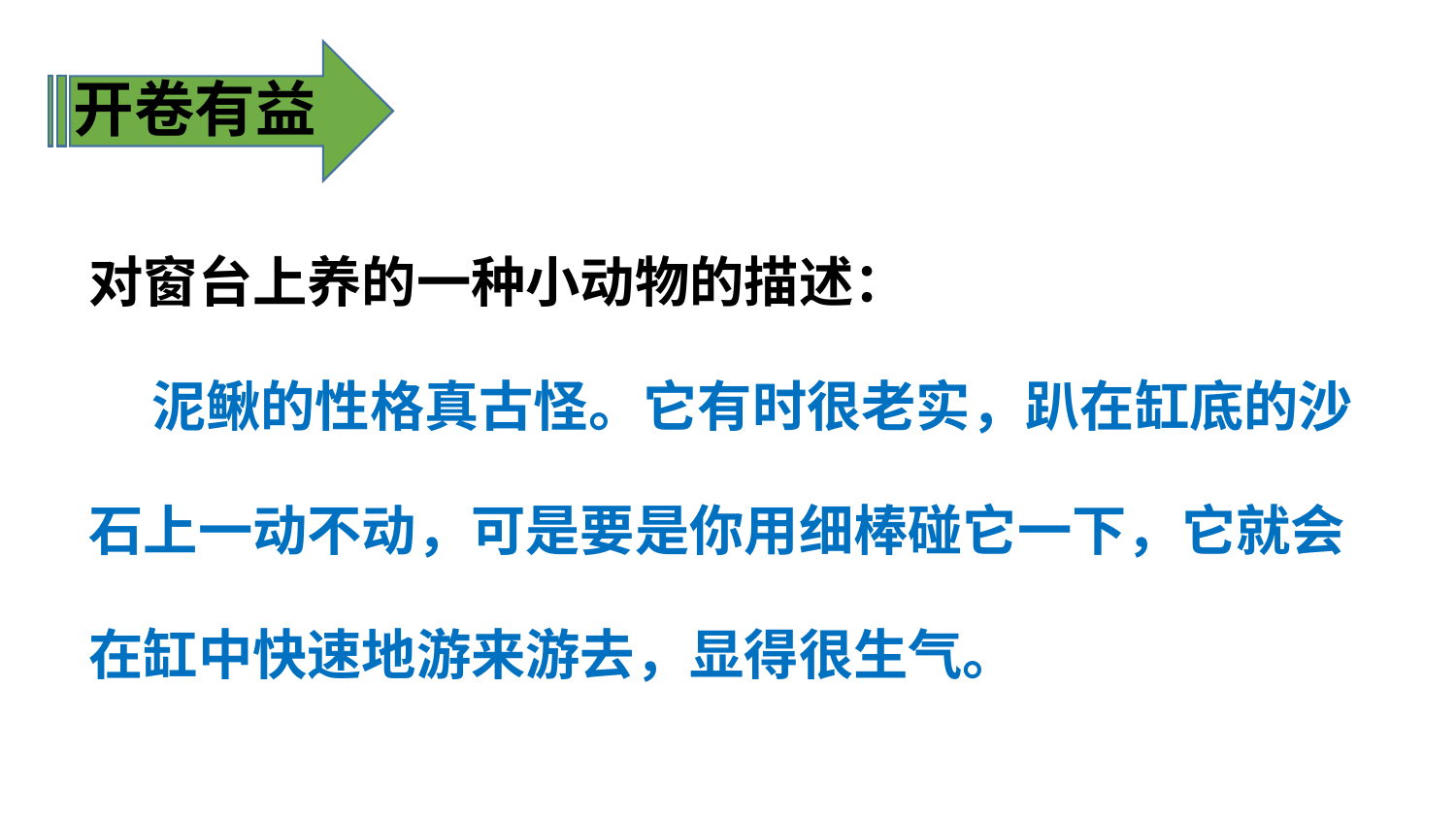

开卷有益
对窗台上养的一种小动物的描述：
    泥鳅的性格真古怪。它有时很老实，趴在缸底的沙石上一动不动，可是要是你用细棒碰它一下，它就会在缸中快速地游来游去，显得很生气。